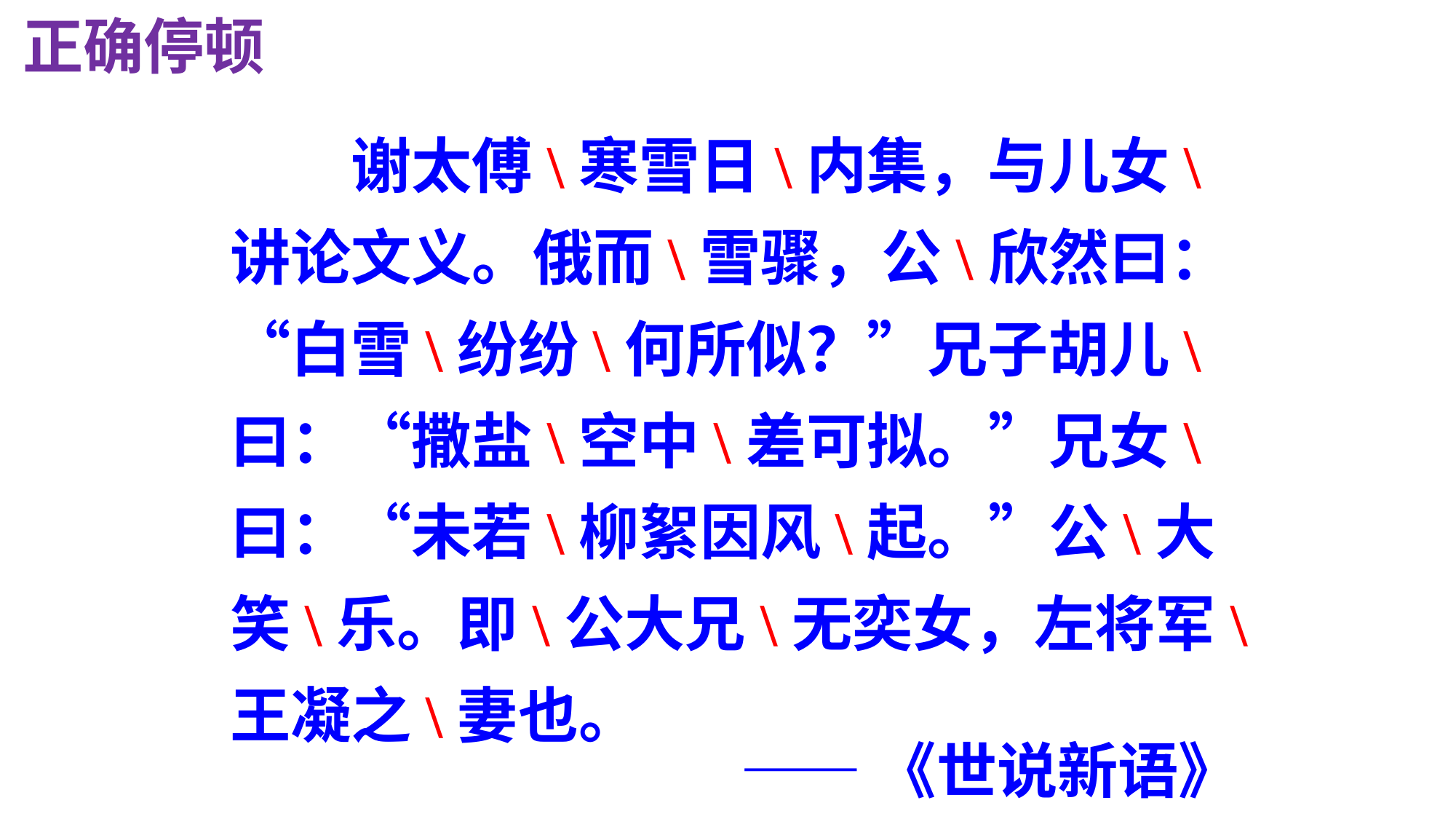

正确停顿
　　谢太傅\寒雪日\内集，与儿女\讲论文义。俄而\雪骤，公\欣然曰：“白雪\纷纷\何所似？”兄子胡儿\曰：“撒盐\空中\差可拟。”兄女\曰：“未若\柳絮因风\起。”公\大笑\乐。即\公大兄\无奕女，左将军\王凝之\妻也。
——《世说新语》